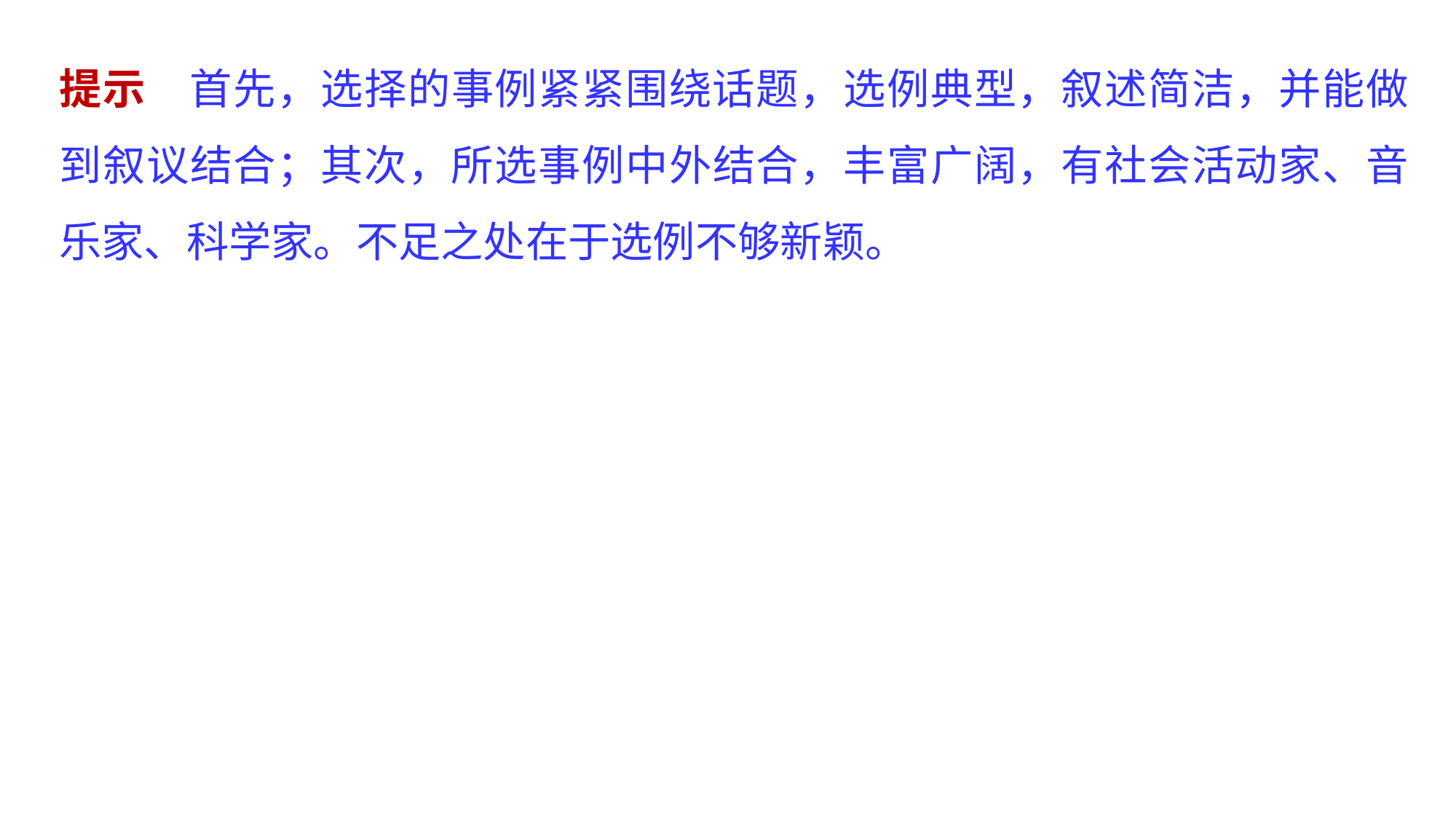

提示　首先，选择的事例紧紧围绕话题，选例典型，叙述简洁，并能做到叙议结合；其次，所选事例中外结合，丰富广阔，有社会活动家、音乐家、科学家。不足之处在于选例不够新颖。